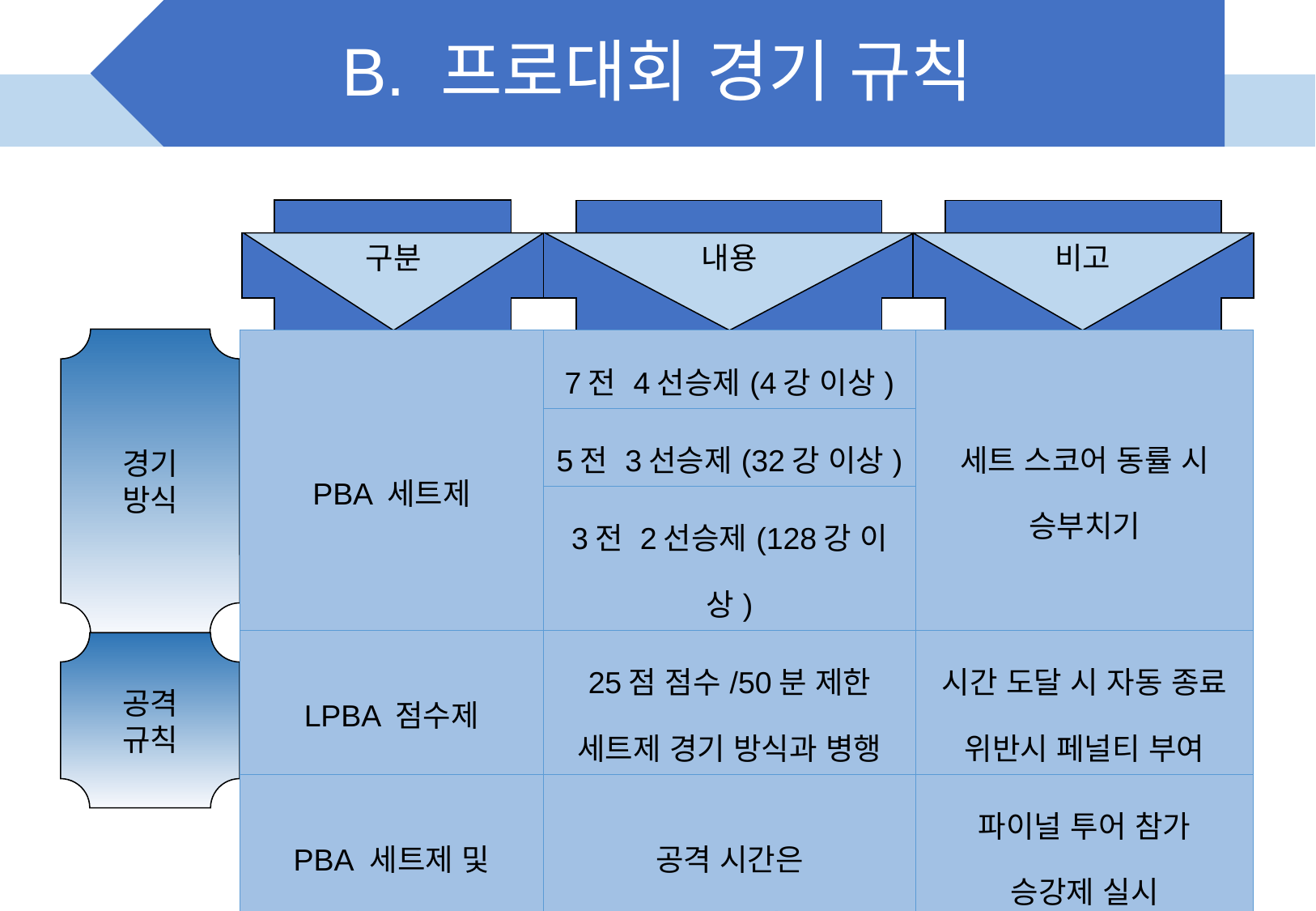

# B. 프로대회 경기 규칙

내용
비고
구분
경기
방식
| PBA 세트제 | 7전 4선승제(4강 이상) | 세트 스코어 동률 시 승부치기 |
| --- | --- | --- |
|  | 5전 3선승제(32강 이상) |  |
|  | 3전 2선승제(128강 이상) |  |
| LPBA 점수제 | 25점 점수/50분 제한 세트제 경기 방식과 병행 | 시간 도달 시 자동 종료 위반시 페널티 부여 |
| PBA 세트제 및 LPBA 점수제 | 공격 시간은 35초 주어짐 | 파이널 투어 참가 승강제 실시 와일드 카드 운영 |
공격
규칙
4